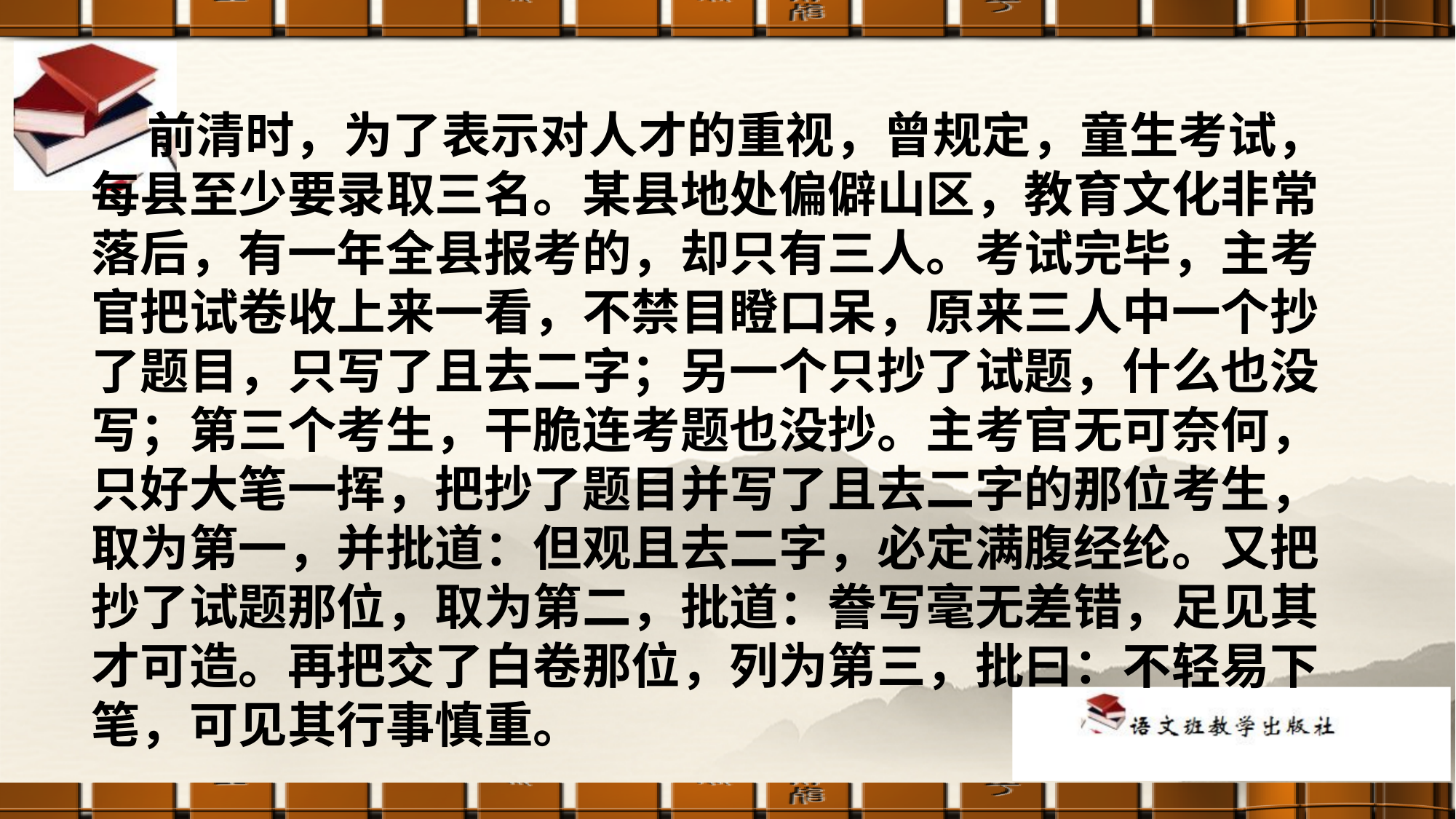

前清时，为了表示对人才的重视，曾规定，童生考试，每县至少要录取三名。某县地处偏僻山区，教育文化非常落后，有一年全县报考的，却只有三人。考试完毕，主考官把试卷收上来一看，不禁目瞪口呆，原来三人中一个抄了题目，只写了且去二字；另一个只抄了试题，什么也没写；第三个考生，干脆连考题也没抄。主考官无可奈何，只好大笔一挥，把抄了题目并写了且去二字的那位考生，取为第一，并批道：但观且去二字，必定满腹经纶。又把抄了试题那位，取为第二，批道：誊写毫无差错，足见其才可造。再把交了白卷那位，列为第三，批曰：不轻易下笔，可见其行事慎重。